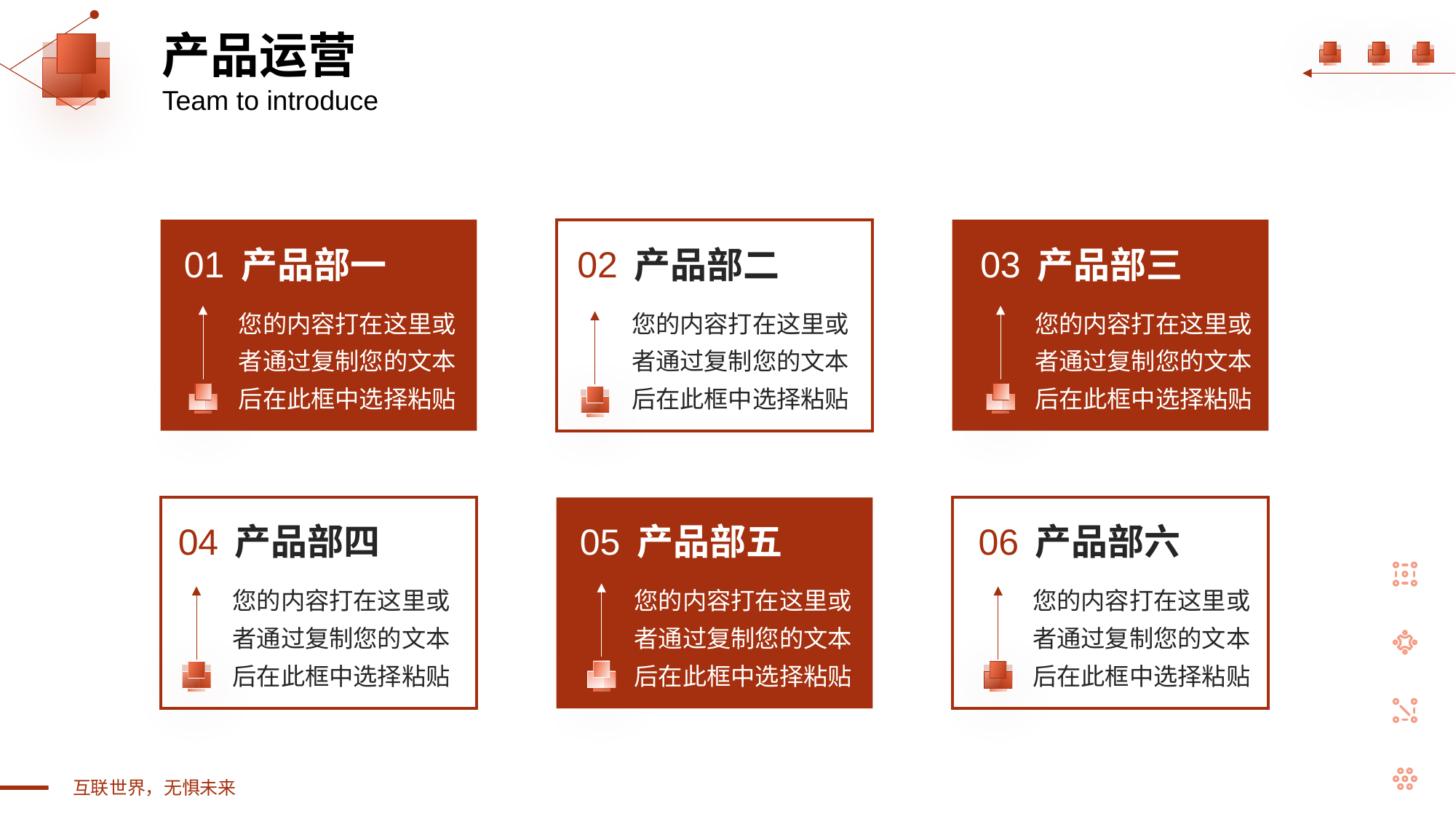

产品运营
Team to introduce

01
02
03
产品部一
产品部二
产品部三
您的内容打在这里或者通过复制您的文本后在此框中选择粘贴
您的内容打在这里或者通过复制您的文本后在此框中选择粘贴
您的内容打在这里或者通过复制您的文本后在此框中选择粘贴

04
05
06
产品部四
产品部五
产品部六
您的内容打在这里或者通过复制您的文本后在此框中选择粘贴
您的内容打在这里或者通过复制您的文本后在此框中选择粘贴
您的内容打在这里或者通过复制您的文本后在此框中选择粘贴